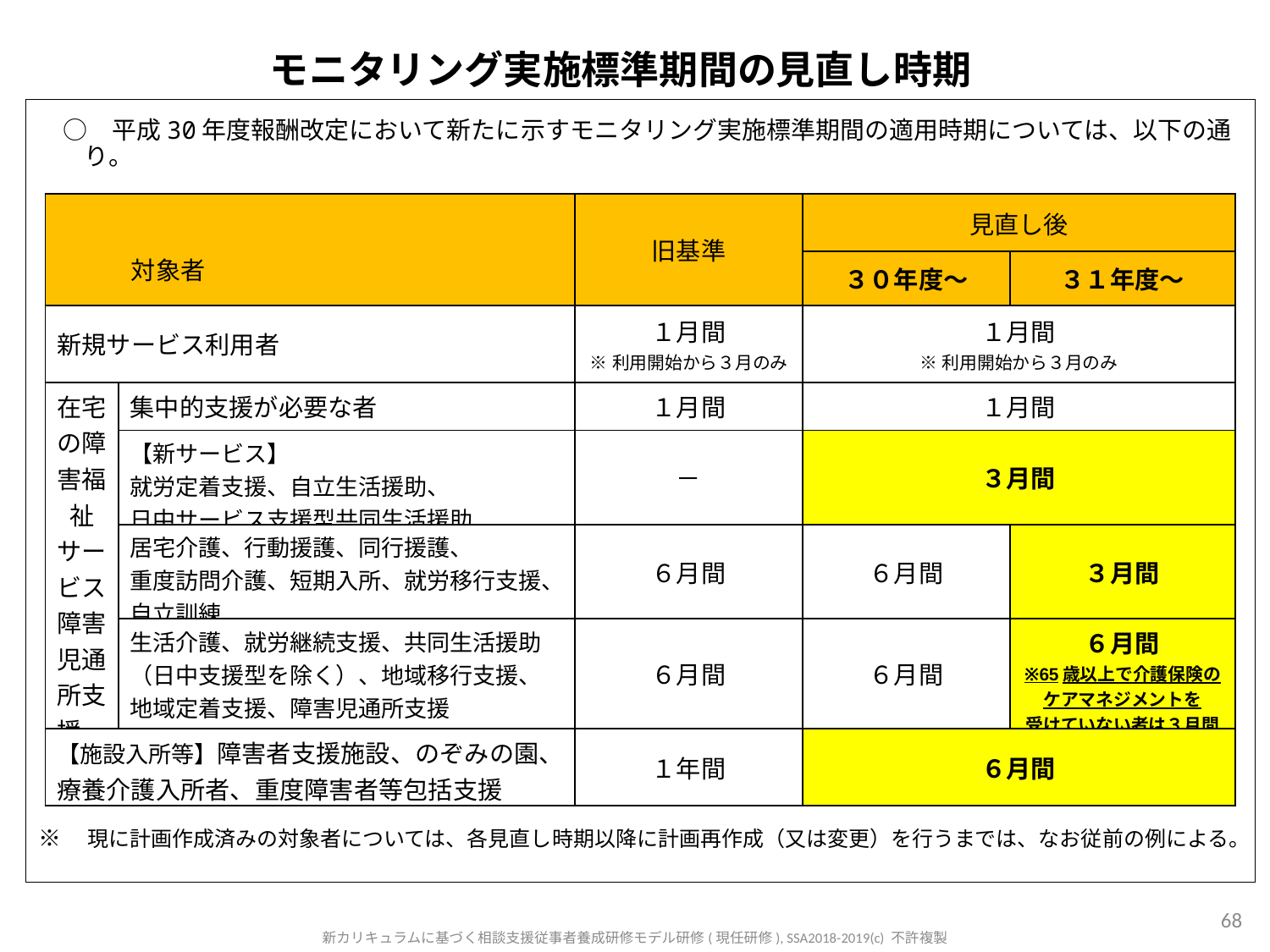

モニタリング実施標準期間の見直し時期
　○　平成30年度報酬改定において新たに示すモニタリング実施標準期間の適用時期については、以下の通り。

| 対象者 |  | 旧基準 | 見直し後 |  |
| --- | --- | --- | --- | --- |
|  |  |  | ３０年度～ | ３１年度～ |
| 新規サービス利用者 |  | １月間 ※利用開始から３月のみ | １月間 ※利用開始から３月のみ |  |
| 在宅の障害福祉サービス 障害児通所支援　等 | 集中的支援が必要な者 | １月間 | １月間 |  |
|  | 【新サービス】 就労定着支援、自立生活援助、 日中サービス支援型共同生活援助 | － | ３月間 |  |
|  | 居宅介護、行動援護、同行援護、 重度訪問介護、短期入所、就労移行支援、自立訓練 | ６月間 | ６月間 | ３月間 |
|  | 生活介護、就労継続支援、共同生活援助（日中支援型を除く）、地域移行支援、 地域定着支援、障害児通所支援 | ６月間 | ６月間 | ６月間 ※65歳以上で介護保険の ケアマネジメントを 受けていない者は３月間 |
| 【施設入所等】障害者支援施設、のぞみの園、療養介護入所者、重度障害者等包括支援 |  | １年間 | ６月間 |  |
※　現に計画作成済みの対象者については、各見直し時期以降に計画再作成（又は変更）を行うまでは、なお従前の例による。
68
新カリキュラムに基づく相談支援従事者養成研修モデル研修(現任研修), SSA2018-2019(c) 不許複製